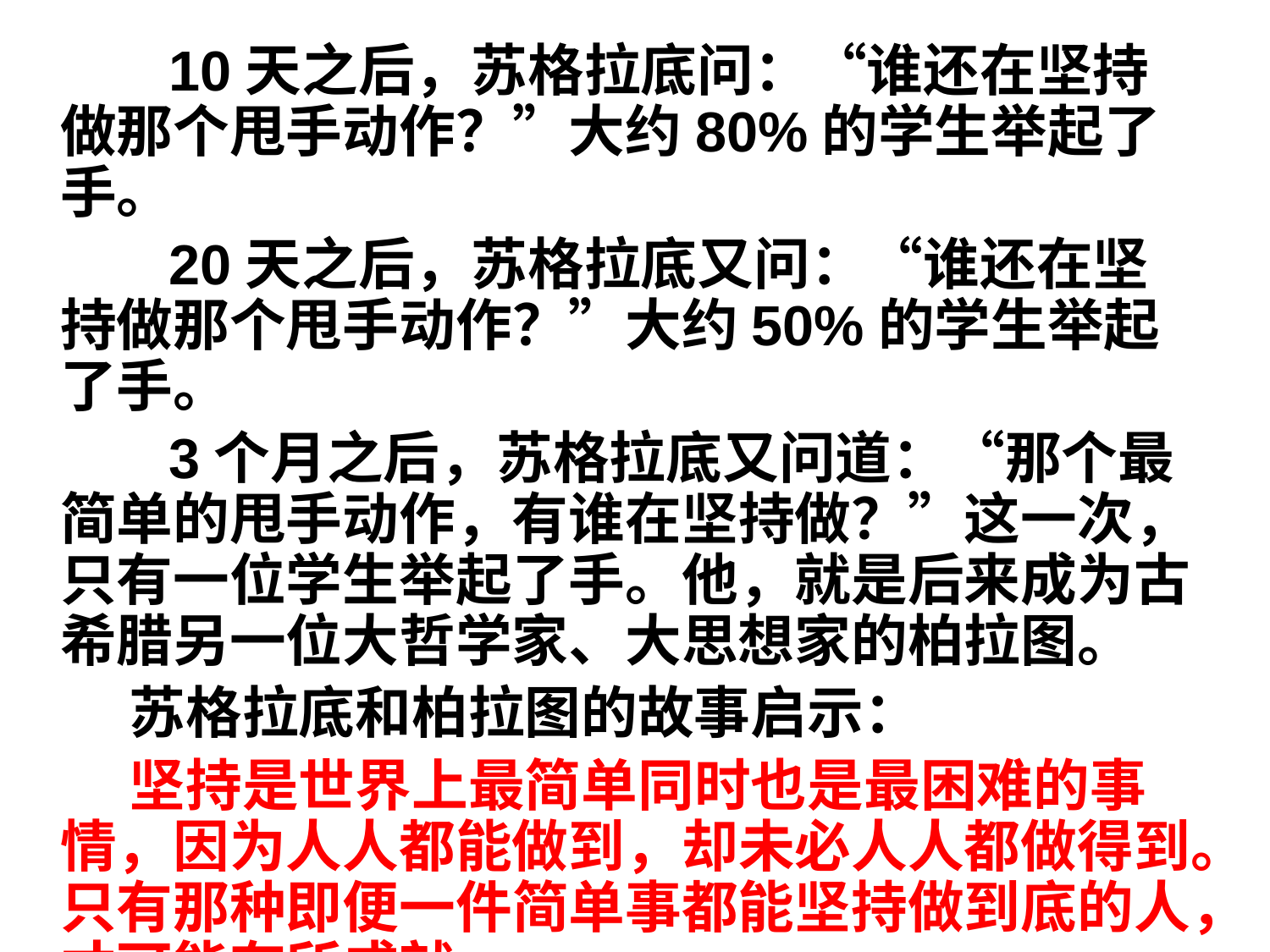

10天之后，苏格拉底问：“谁还在坚持做那个甩手动作？”大约80%的学生举起了手。
          20天之后，苏格拉底又问：“谁还在坚持做那个甩手动作？”大约50%的学生举起了手。
          3个月之后，苏格拉底又问道：“那个最简单的甩手动作，有谁在坚持做？”这一次，只有一位学生举起了手。他，就是后来成为古希腊另一位大哲学家、大思想家的柏拉图。
        苏格拉底和柏拉图的故事启示：
        坚持是世界上最简单同时也是最困难的事情，因为人人都能做到，却未必人人都做得到。只有那种即便一件简单事都能坚持做到底的人，才可能有所成就。